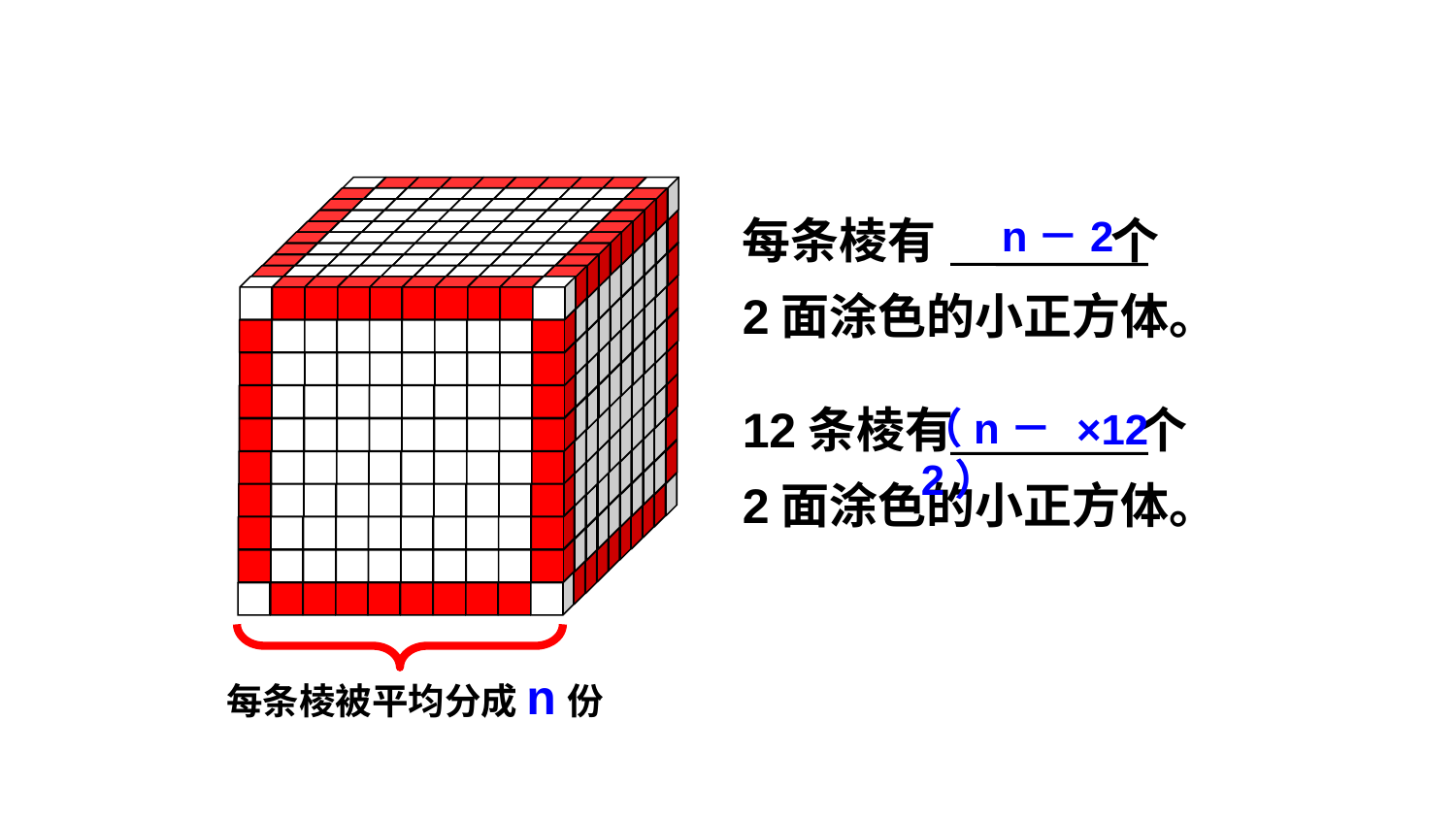

每条棱有                个
2面涂色的小正方体。

n－2
12条棱有                 个
2面涂色的小正方体。

（n－2）
×12

每条棱被平均分成n份